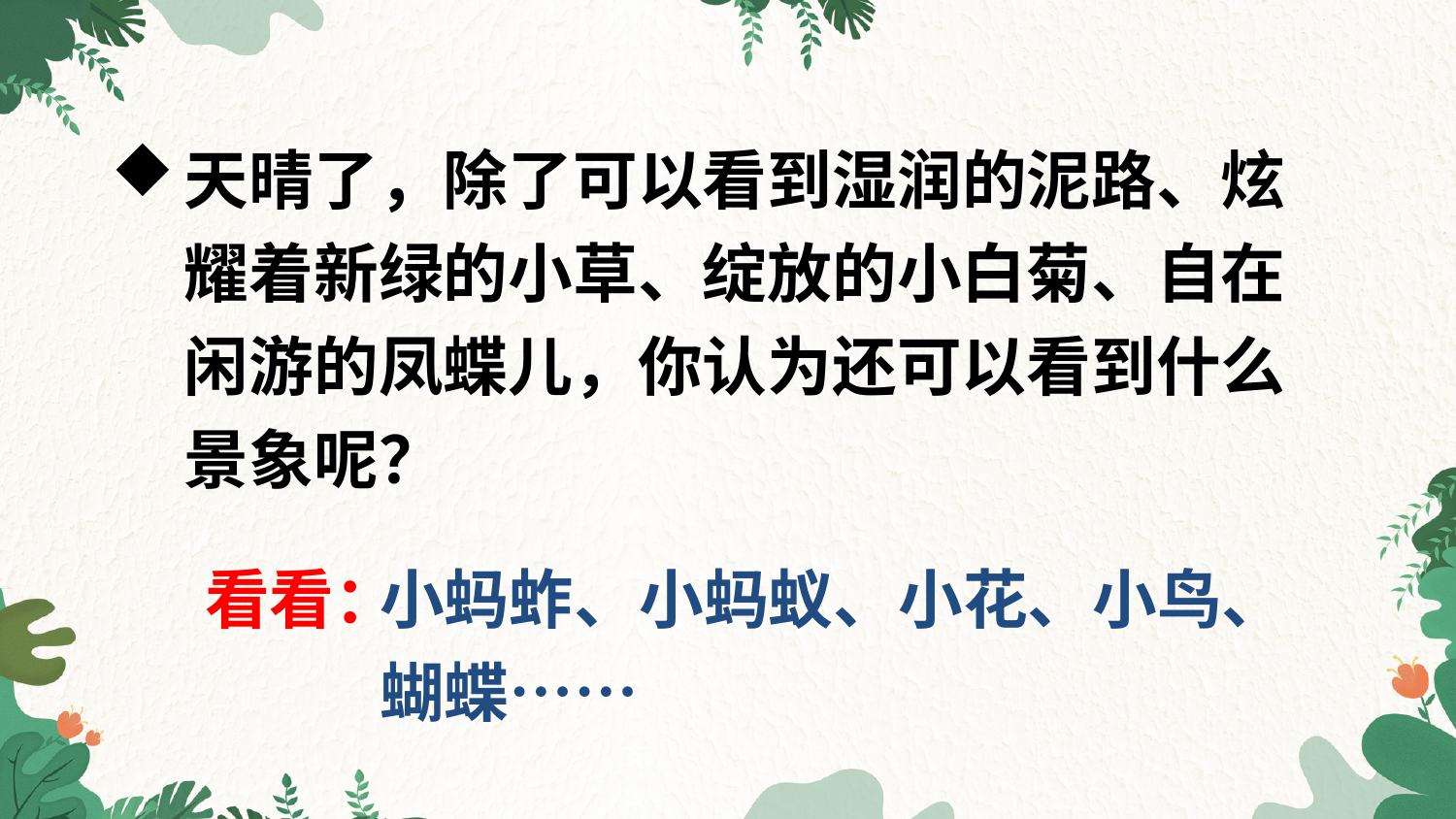

天晴了，除了可以看到湿润的泥路、炫耀着新绿的小草、绽放的小白菊、自在闲游的凤蝶儿，你认为还可以看到什么景象呢？
看看：
小蚂蚱、小蚂蚁、小花、小鸟、蝴蝶……